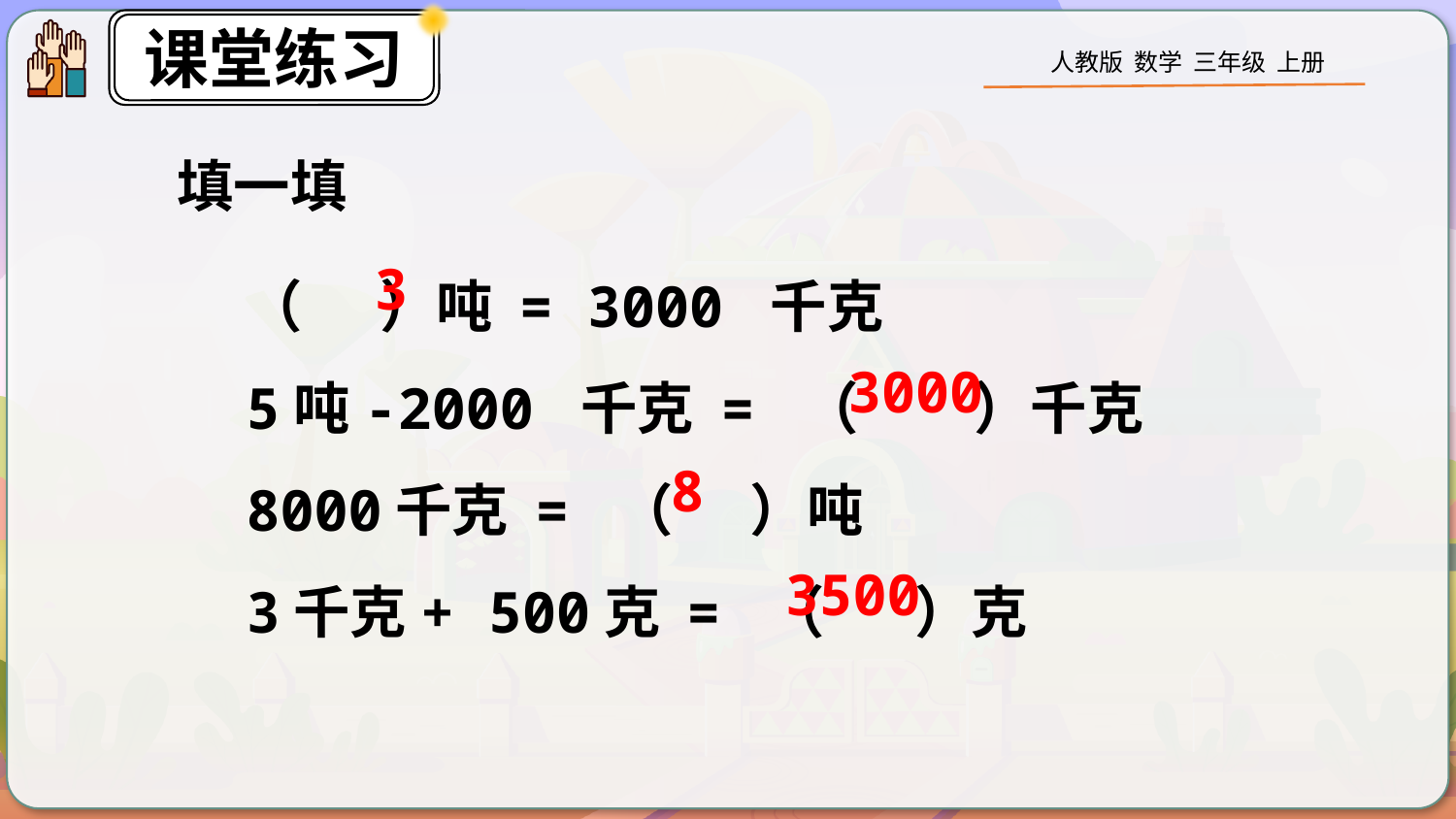

填一填
（      ）吨 = 3000 千克
5吨-2000 千克 = （         ）千克
8000千克 = （      ）吨
3千克+ 500克 = （       ）克
3
3000
8
3500